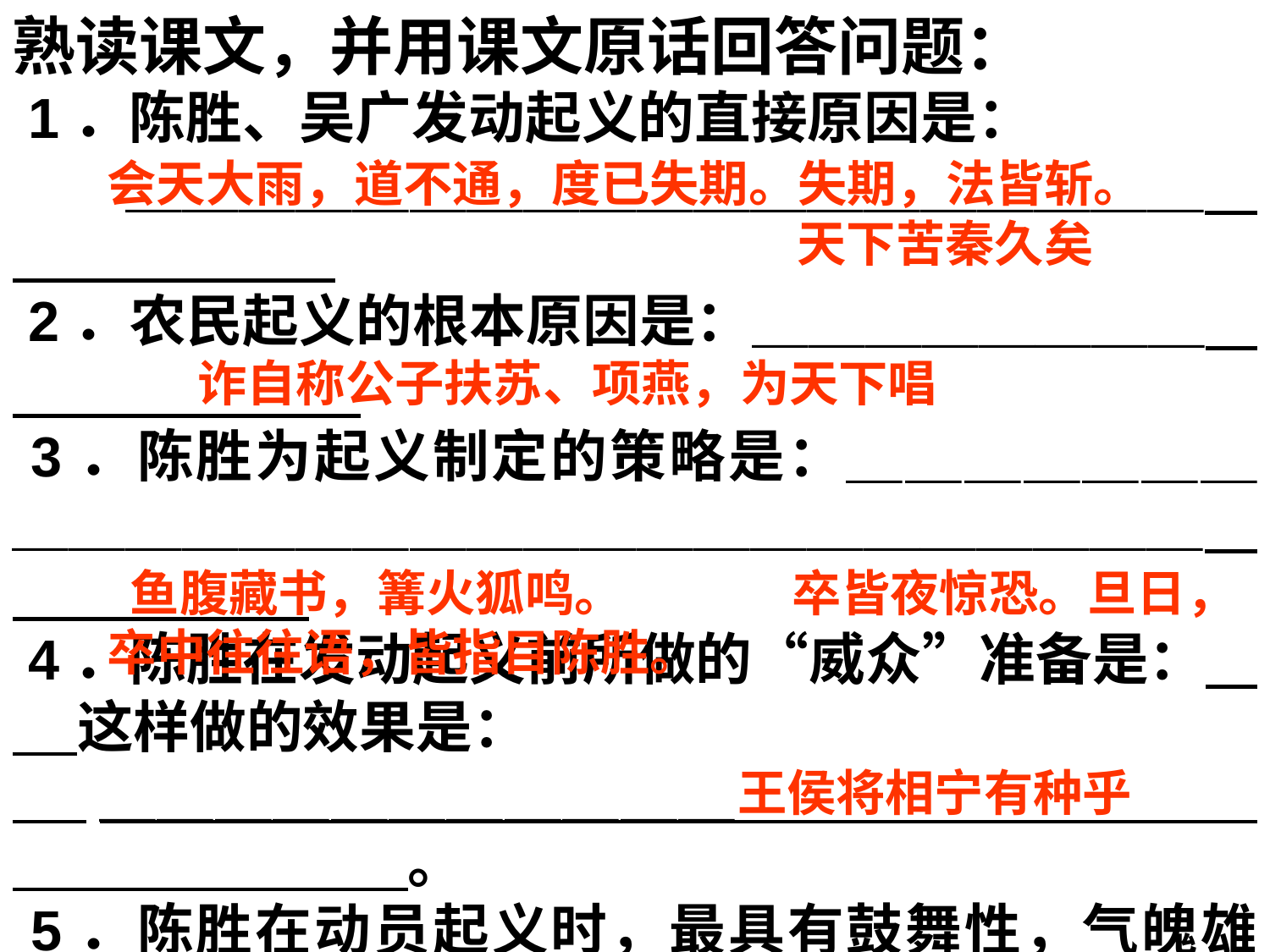

熟读课文，并用课文原话回答问题：
 1．陈胜、吴广发动起义的直接原因是：
　　＿＿＿＿＿＿＿＿＿＿＿＿＿＿＿＿＿＿＿
 2．农民起义的根本原因是：＿＿＿＿＿＿＿＿
 3．陈胜为起义制定的策略是：＿＿＿＿＿＿＿＿＿＿＿＿＿＿＿＿＿＿＿＿＿＿＿＿＿＿＿＿
 4．陈胜在发动起义前所做的“威众”准备是：          这样做的效果是：
     ＿＿＿＿＿＿＿＿＿＿＿　　　　　　　　　　　　　　　　。
 5．陈胜在动员起义时，最具有鼓舞性，气魄雄伟、扣人心弦的一句话是：＿＿＿＿＿＿＿＿＿

会天大雨，道不通，度已失期。失期，法皆斩。
天下苦秦久矣
诈自称公子扶苏、项燕，为天下唱
 鱼腹藏书，篝火狐鸣。               卒皆夜惊恐。旦日，卒中往往语，皆指目陈胜。
王侯将相宁有种乎